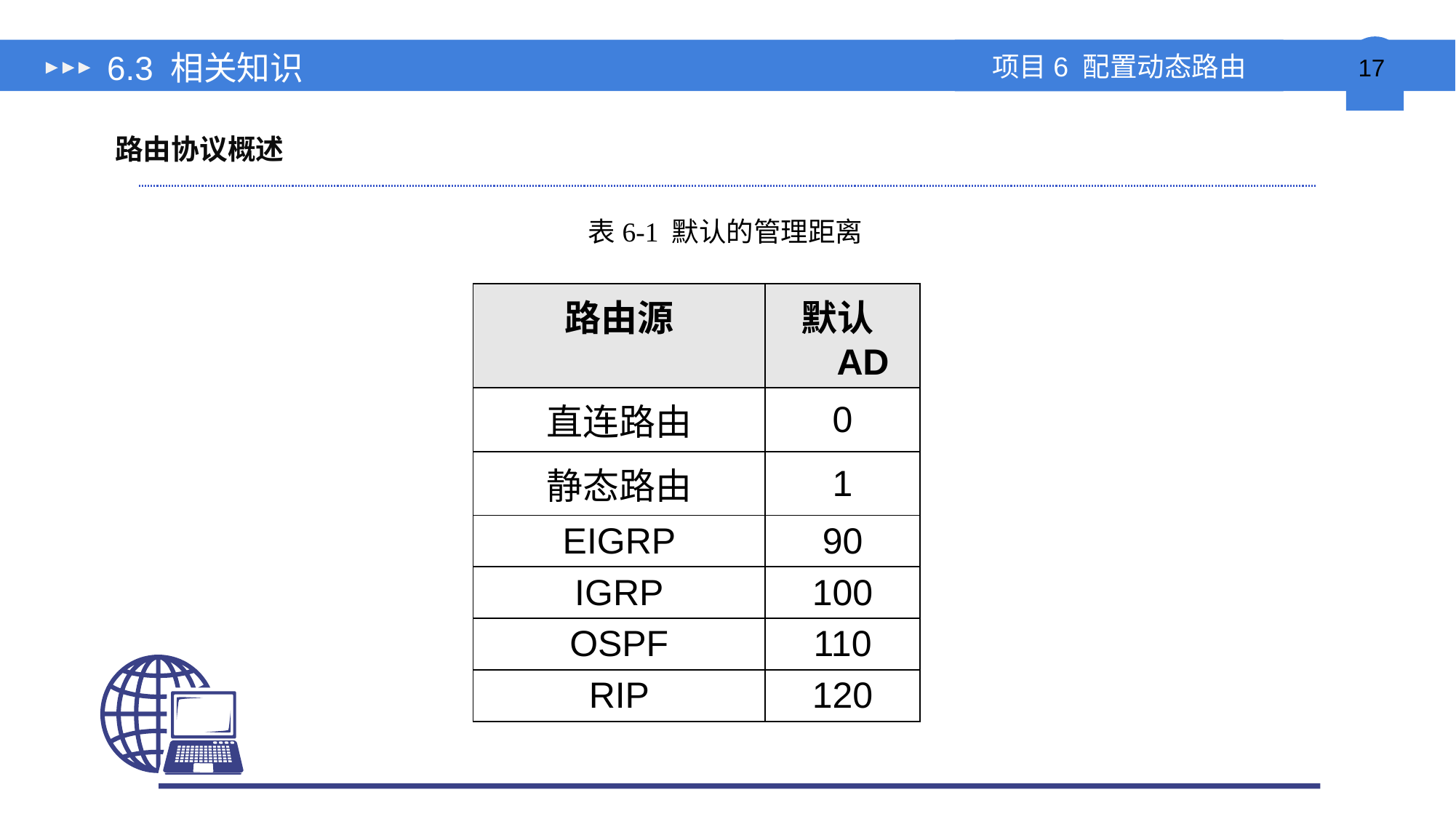

# 6.3 相关知识
路由协议概述

表6-1 默认的管理距离
| 路由源 | 默认AD |
| --- | --- |
| 直连路由 | 0 |
| 静态路由 | 1 |
| EIGRP | 90 |
| IGRP | 100 |
| OSPF | 110 |
| RIP | 120 |